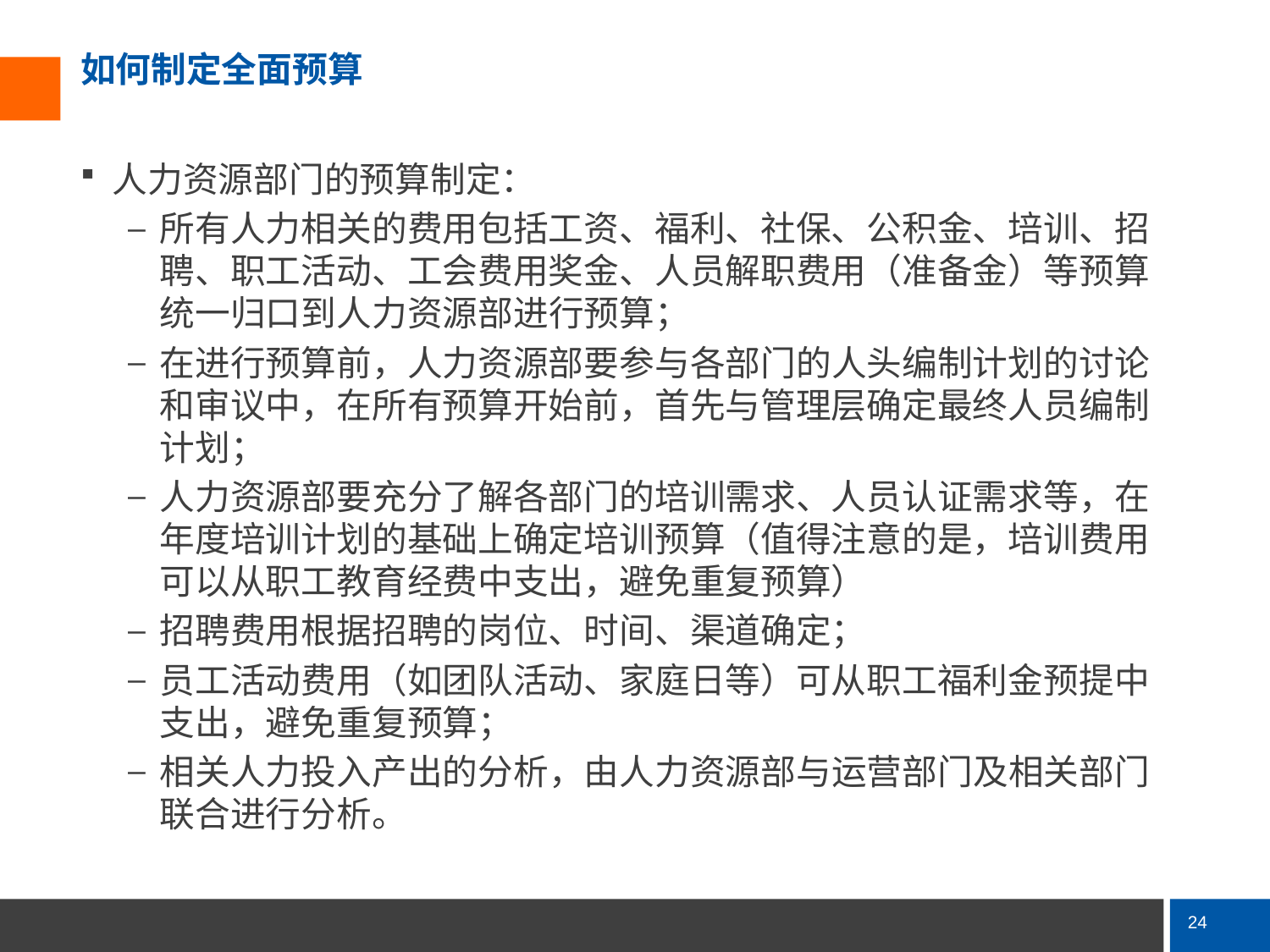

# 如何制定全面预算
人力资源部门的预算制定：
所有人力相关的费用包括工资、福利、社保、公积金、培训、招聘、职工活动、工会费用奖金、人员解职费用（准备金）等预算统一归口到人力资源部进行预算；
在进行预算前，人力资源部要参与各部门的人头编制计划的讨论和审议中，在所有预算开始前，首先与管理层确定最终人员编制计划；
人力资源部要充分了解各部门的培训需求、人员认证需求等，在年度培训计划的基础上确定培训预算（值得注意的是，培训费用可以从职工教育经费中支出，避免重复预算）
招聘费用根据招聘的岗位、时间、渠道确定；
员工活动费用（如团队活动、家庭日等）可从职工福利金预提中支出，避免重复预算；
相关人力投入产出的分析，由人力资源部与运营部门及相关部门联合进行分析。